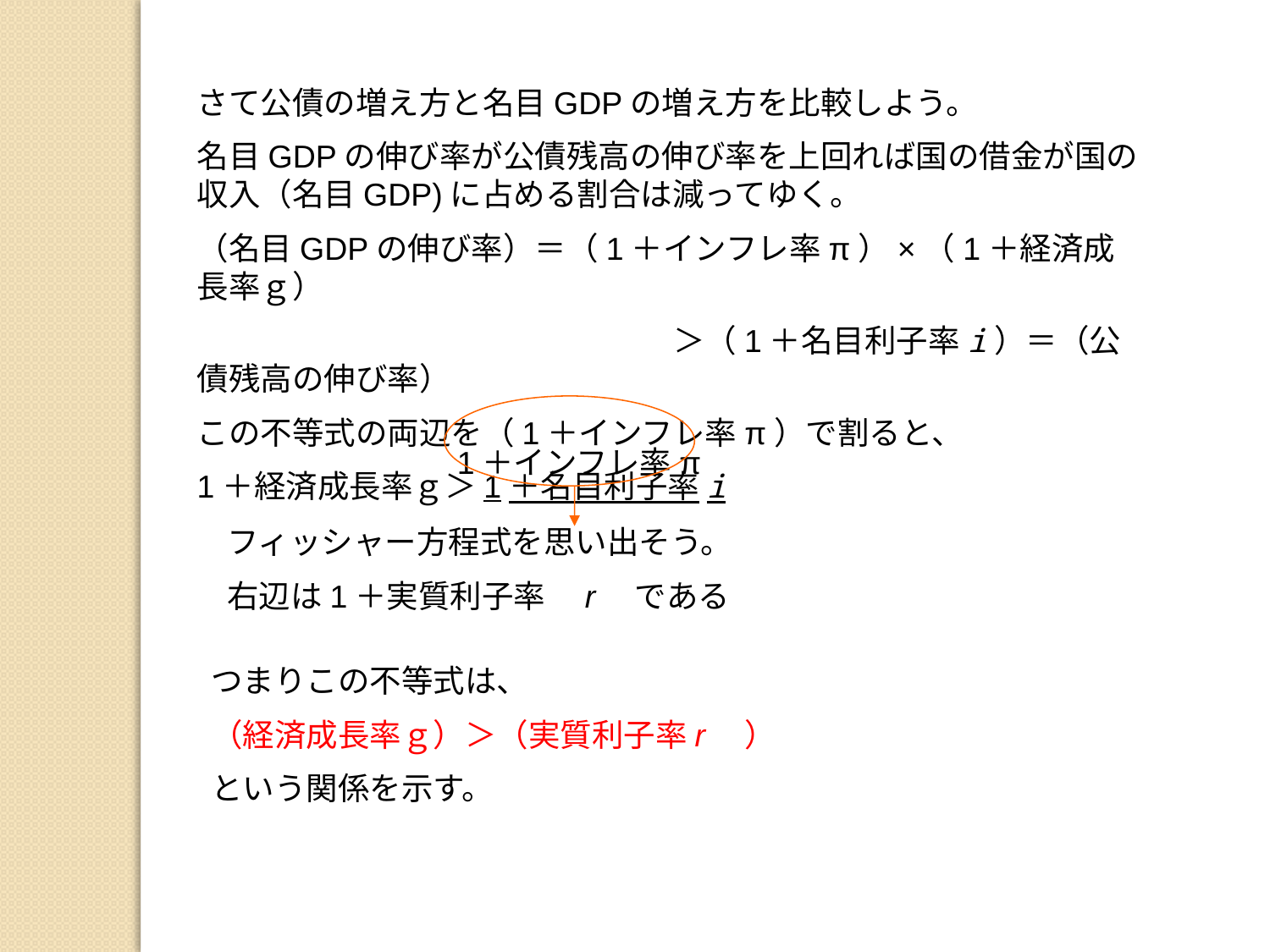

さて公債の増え方と名目GDPの増え方を比較しよう。
名目GDPの伸び率が公債残高の伸び率を上回れば国の借金が国の収入（名目GDP)に占める割合は減ってゆく。
（名目GDPの伸び率）＝（1＋インフレ率π）×（1＋経済成長率ｇ）
　　　　　　　　　　　　　　　＞（1＋名目利子率i）＝（公債残高の伸び率）
この不等式の両辺を（1＋インフレ率π）で割ると、
1＋経済成長率ｇ＞1＋名目利子率i

1＋インフレ率π

フィッシャー方程式を思い出そう。
右辺は1＋実質利子率　r　である
つまりこの不等式は、
（経済成長率ｇ）＞（実質利子率r　）
という関係を示す。